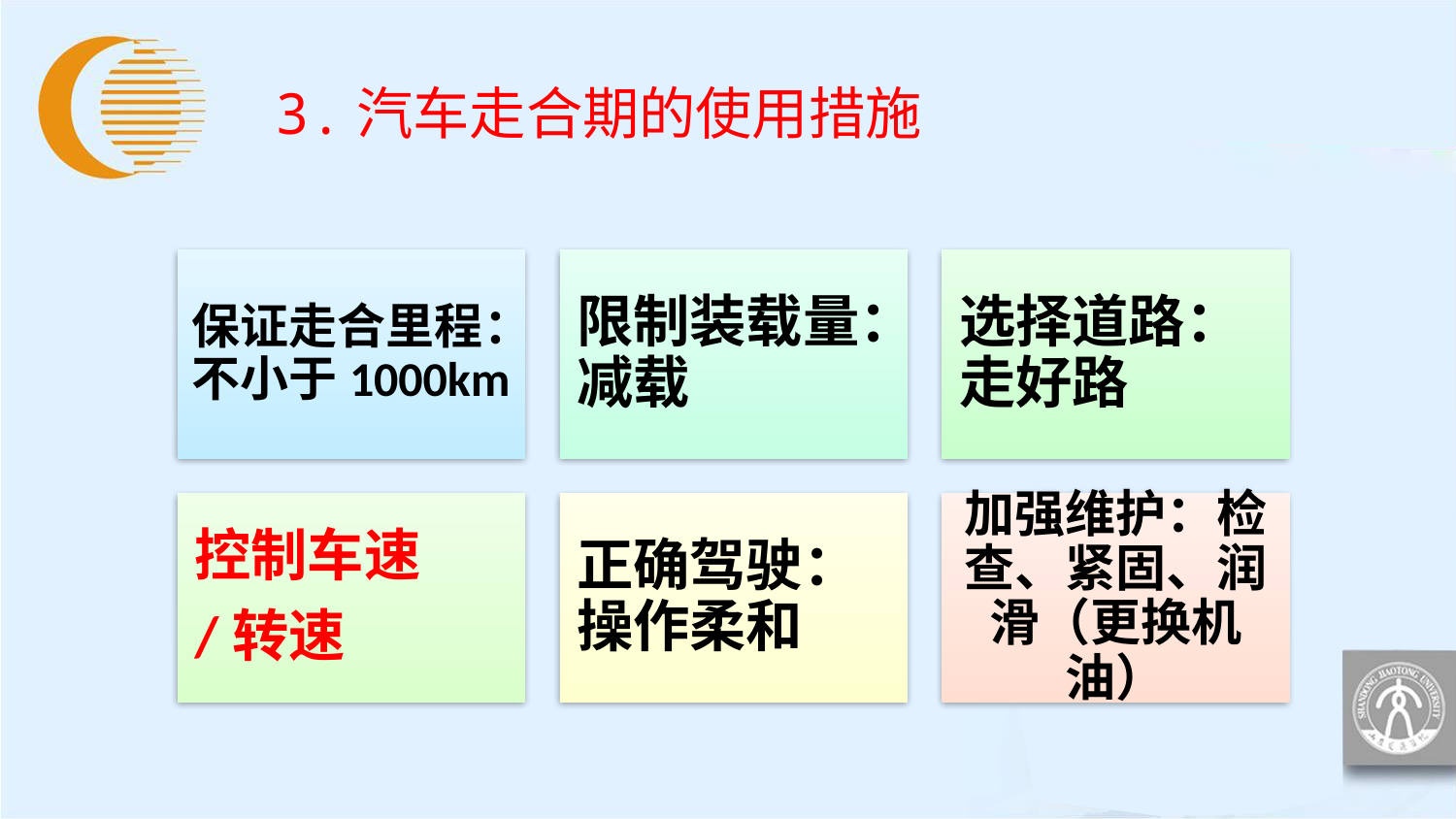

3.汽车走合期的使用措施
保证走合里程：不小于1000km
限制装载量：减载
选择道路：走好路
控制车速
/转速
正确驾驶：操作柔和
加强维护：检查、紧固、润滑（更换机油）